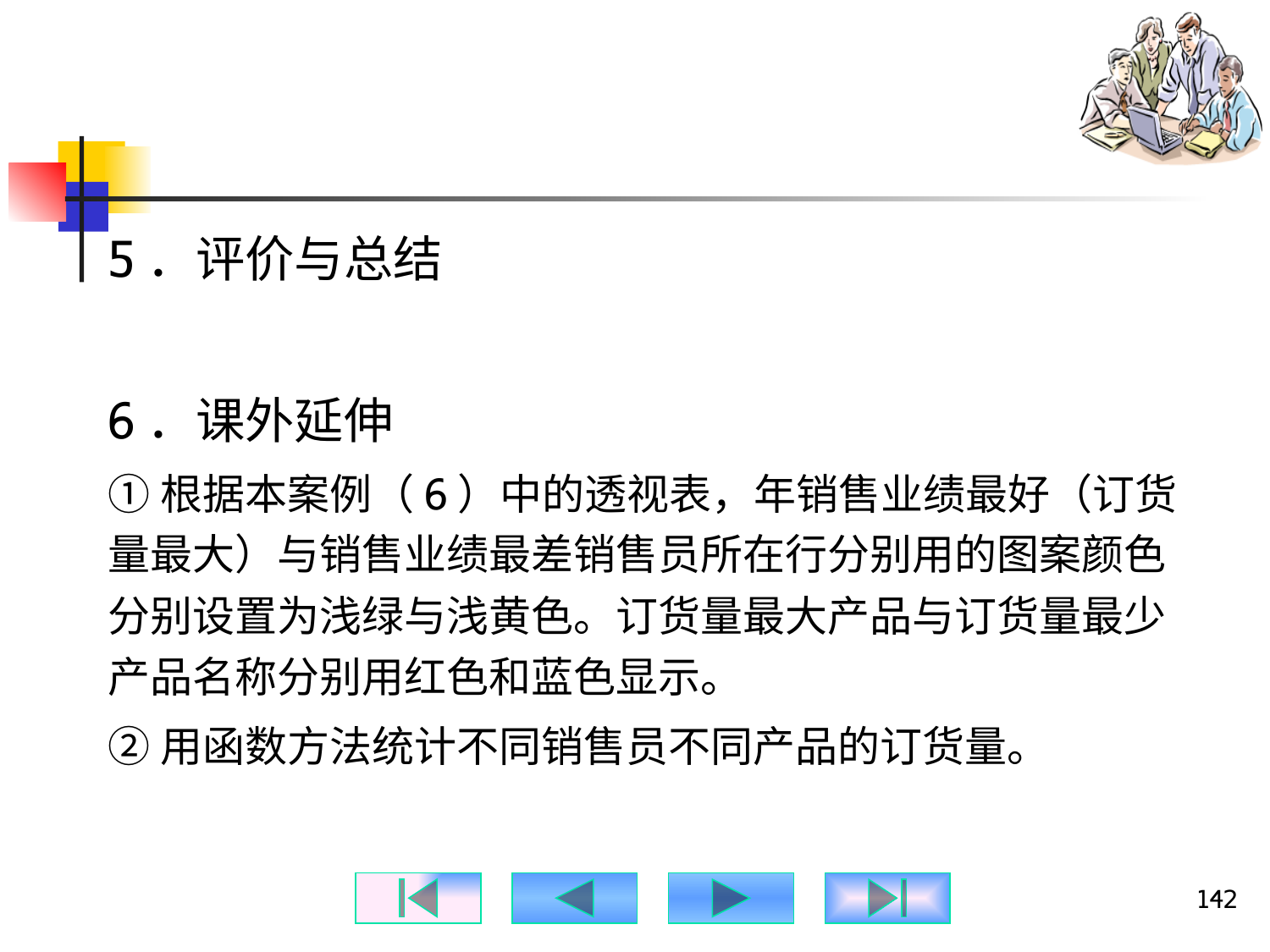

#
5．评价与总结

6．课外延伸
①根据本案例（6）中的透视表，年销售业绩最好（订货量最大）与销售业绩最差销售员所在行分别用的图案颜色分别设置为浅绿与浅黄色。订货量最大产品与订货量最少产品名称分别用红色和蓝色显示。
②用函数方法统计不同销售员不同产品的订货量。

142